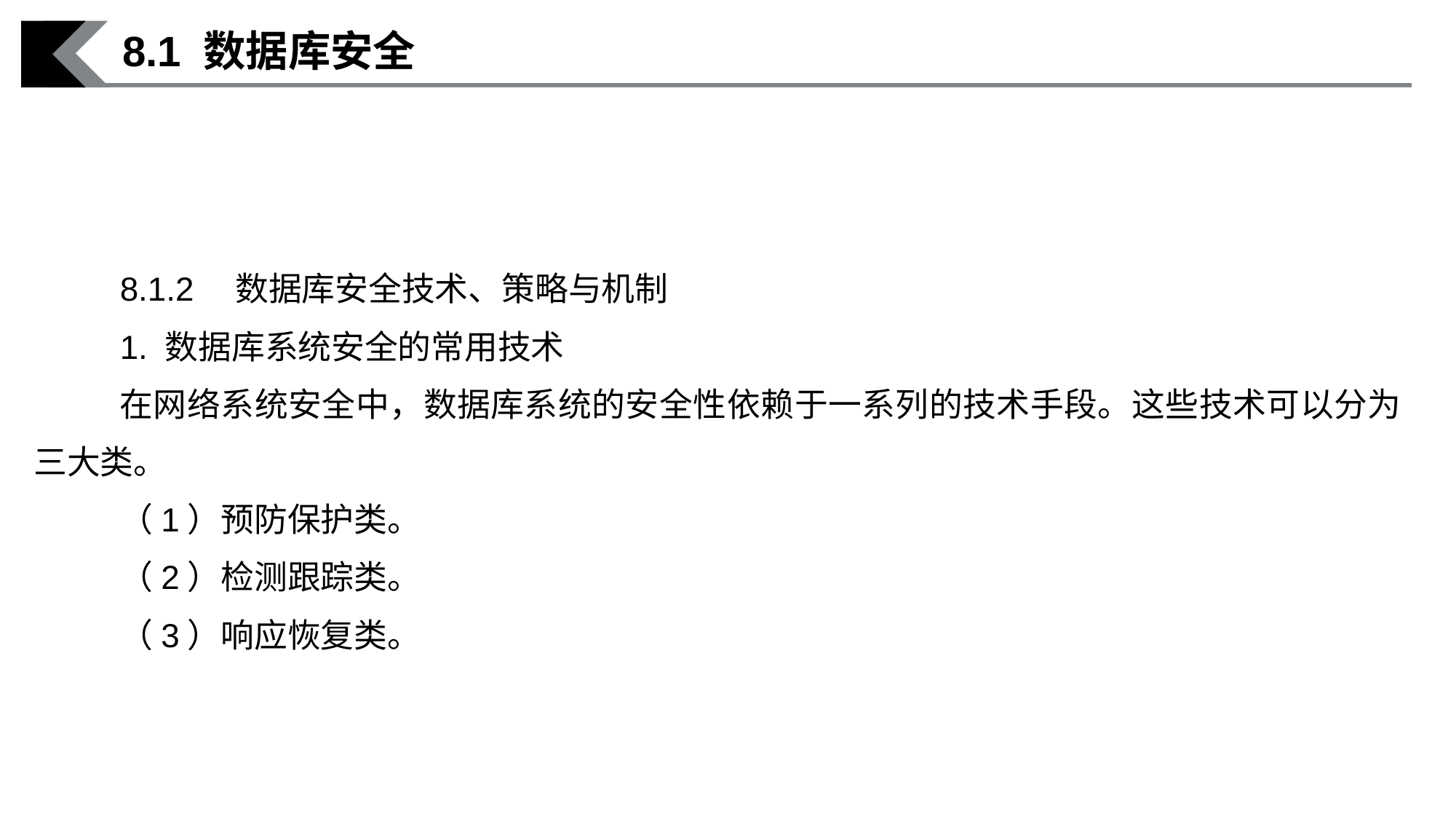

8.1 数据库安全
8.1.2　数据库安全技术、策略与机制
1. 数据库系统安全的常用技术
在网络系统安全中，数据库系统的安全性依赖于一系列的技术手段。这些技术可以分为三大类。
（1）预防保护类。
（2）检测跟踪类。
（3）响应恢复类。